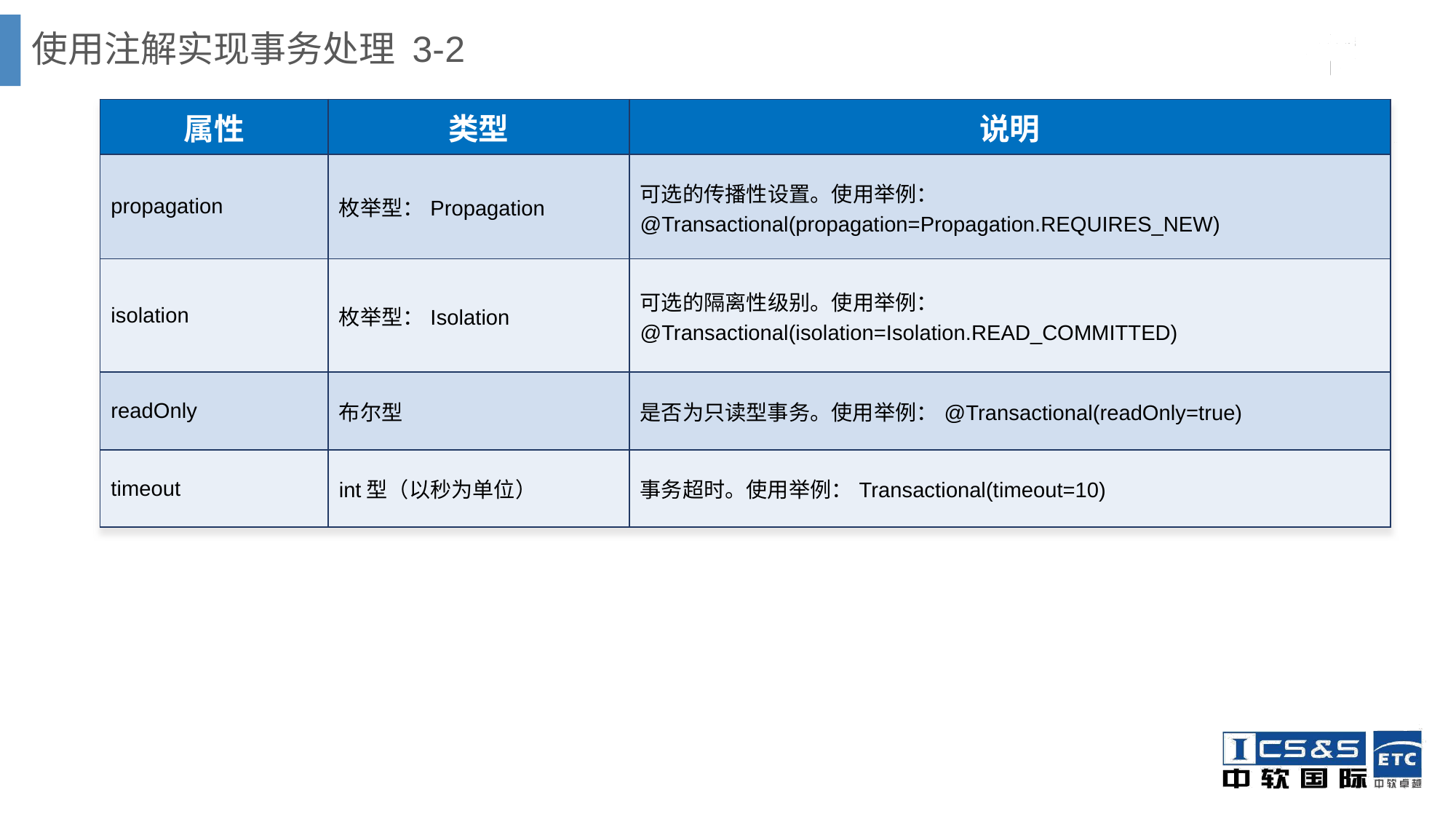

# 使用注解实现事务处理 3-2
| 属性 | 类型 | 说明 |
| --- | --- | --- |
| propagation | 枚举型：Propagation | 可选的传播性设置。使用举例： @Transactional(propagation=Propagation.REQUIRES\_NEW) |
| isolation | 枚举型：Isolation | 可选的隔离性级别。使用举例： @Transactional(isolation=Isolation.READ\_COMMITTED) |
| readOnly | 布尔型 | 是否为只读型事务。使用举例：@Transactional(readOnly=true) |
| timeout | int型（以秒为单位） | 事务超时。使用举例：Transactional(timeout=10) |